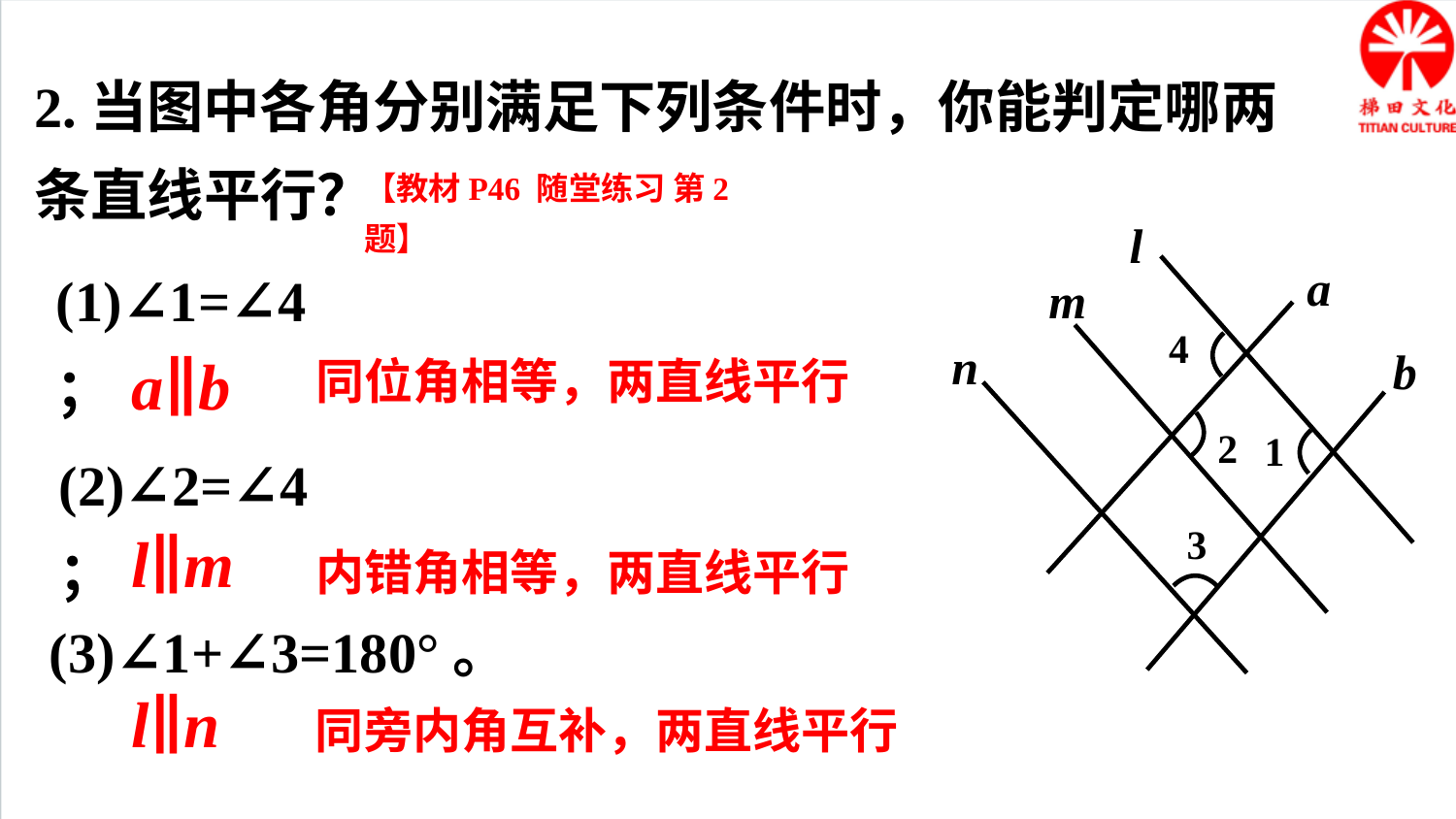

2.当图中各角分别满足下列条件时，你能判定哪两
条直线平行？
【教材P46 随堂练习 第2题】
l
a
m

4
n
b

2
1
3

(1)∠1=∠4；
a∥b
同位角相等，两直线平行

(2)∠2=∠4；
l∥m
内错角相等，两直线平行
(3)∠1+∠3=180°。
l∥n
同旁内角互补，两直线平行